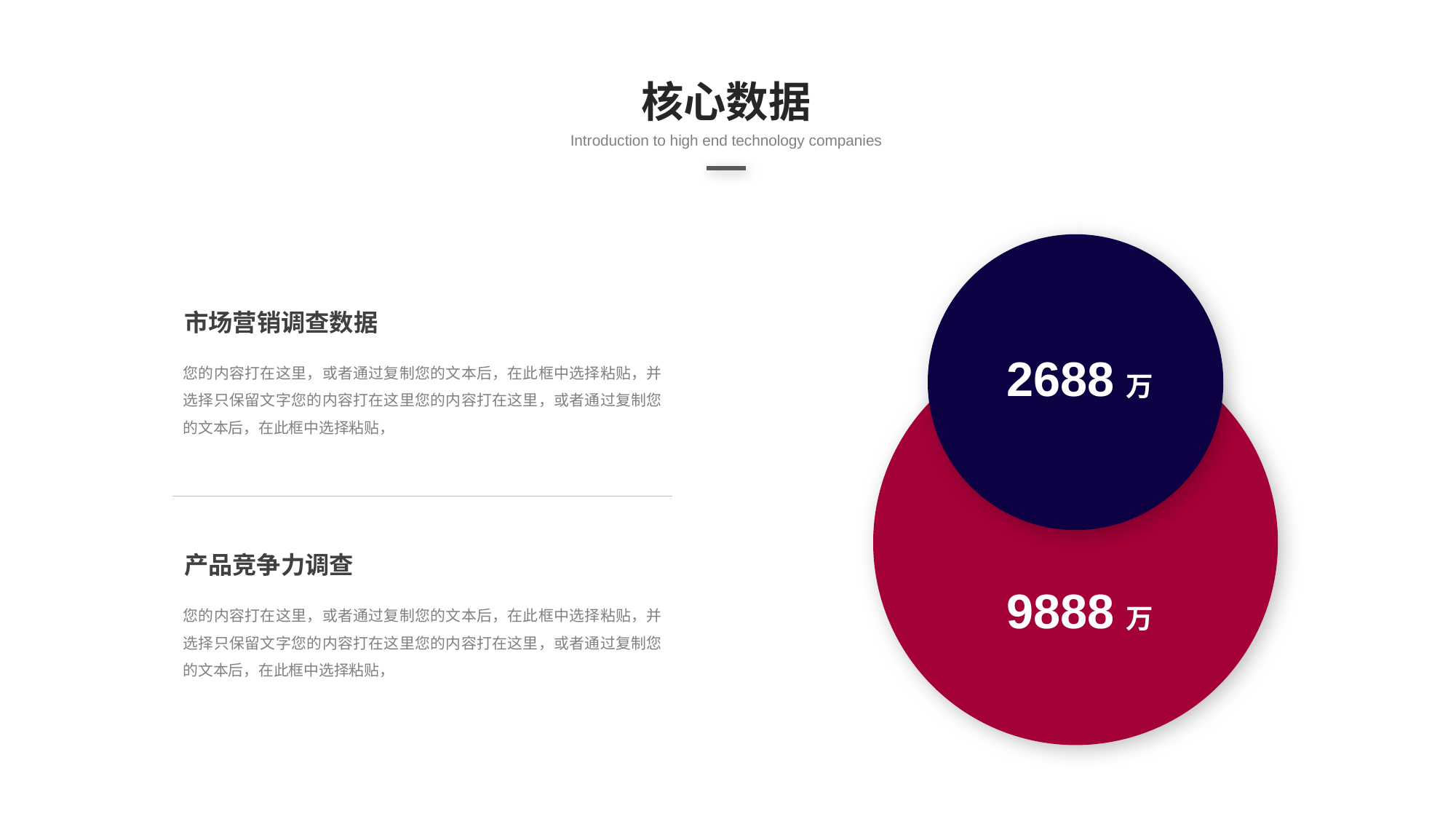

核心数据
Introduction to high end technology companies

市场营销调查数据
您的内容打在这里，或者通过复制您的文本后，在此框中选择粘贴，并选择只保留文字您的内容打在这里您的内容打在这里，或者通过复制您的文本后，在此框中选择粘贴，

2688万
产品竞争力调查
您的内容打在这里，或者通过复制您的文本后，在此框中选择粘贴，并选择只保留文字您的内容打在这里您的内容打在这里，或者通过复制您的文本后，在此框中选择粘贴，
9888万